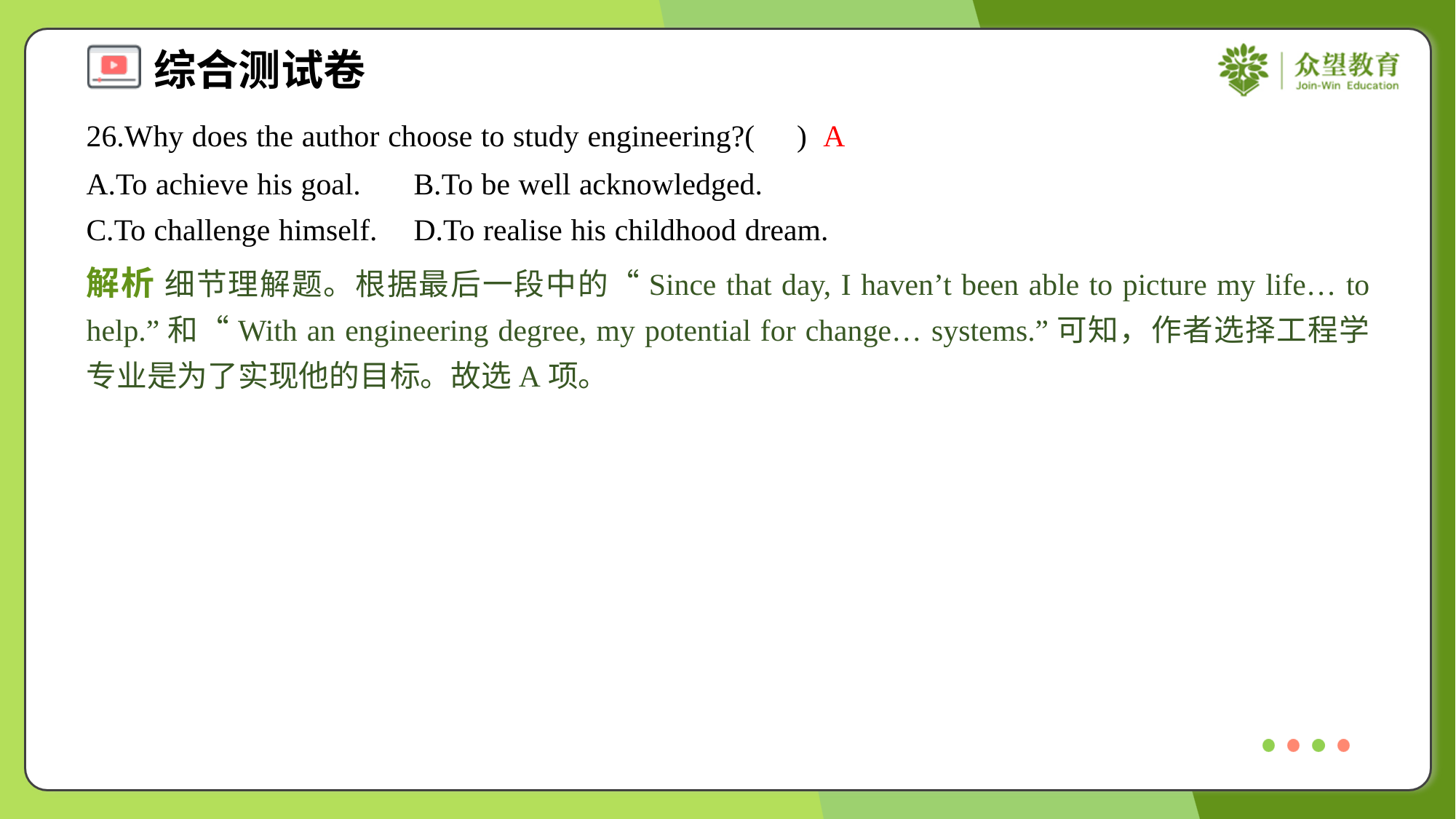

26.Why does the author choose to study engineering?(     )
A
A.To achieve his goal.	B.To be well acknowledged.
C.To challenge himself.	D.To realise his childhood dream.
解析 细节理解题。根据最后一段中的“Since that day, I haven’t been able to picture my life… to help.”和“With an engineering degree, my potential for change… systems.”可知，作者选择工程学专业是为了实现他的目标。故选A项。